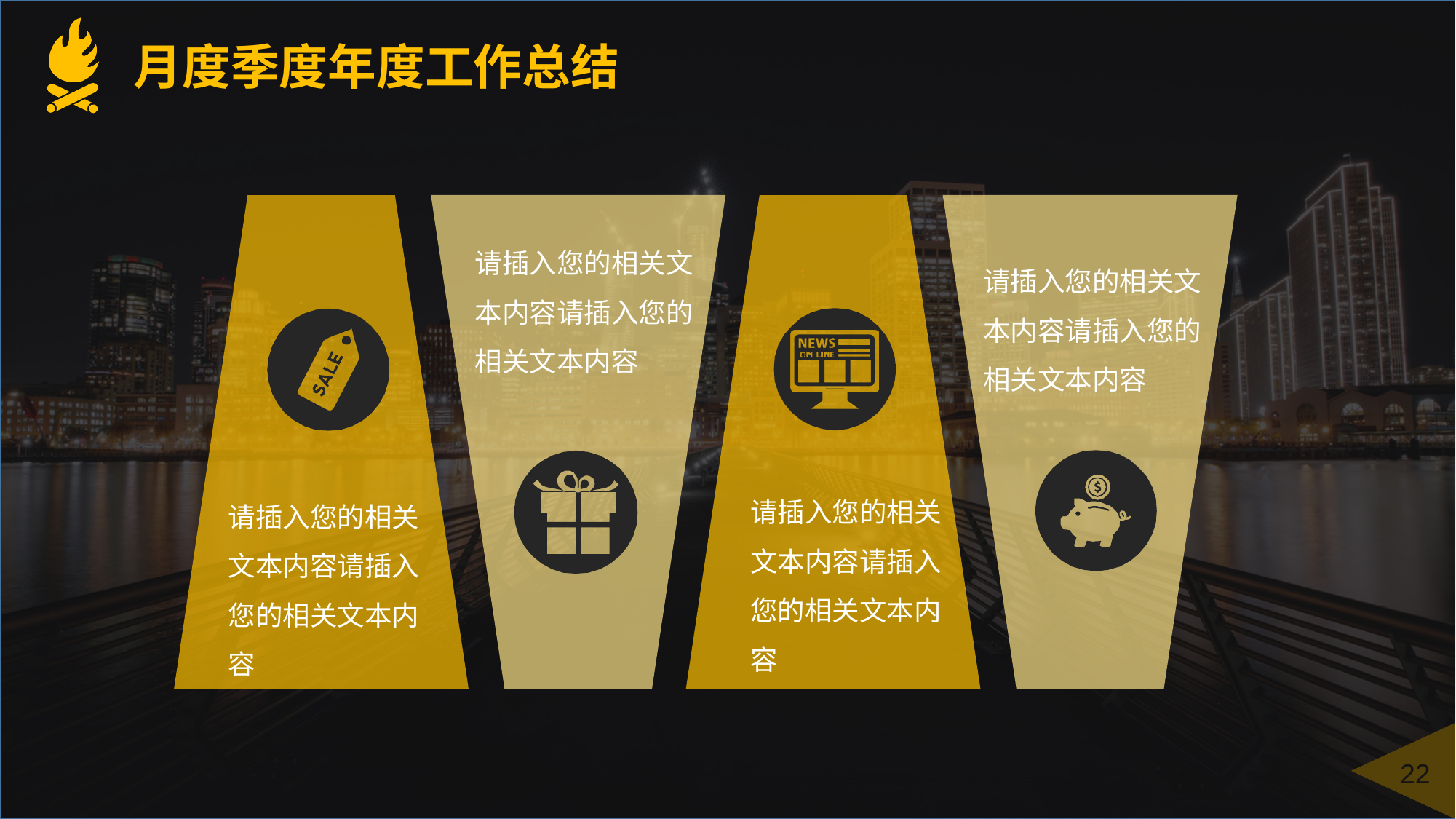

月度季度年度工作总结

请插入您的相关文本内容请插入您的相关文本内容

请插入您的相关文本内容请插入您的相关文本内容

请插入您的相关文本内容请插入您的相关文本内容

请插入您的相关文本内容请插入您的相关文本内容